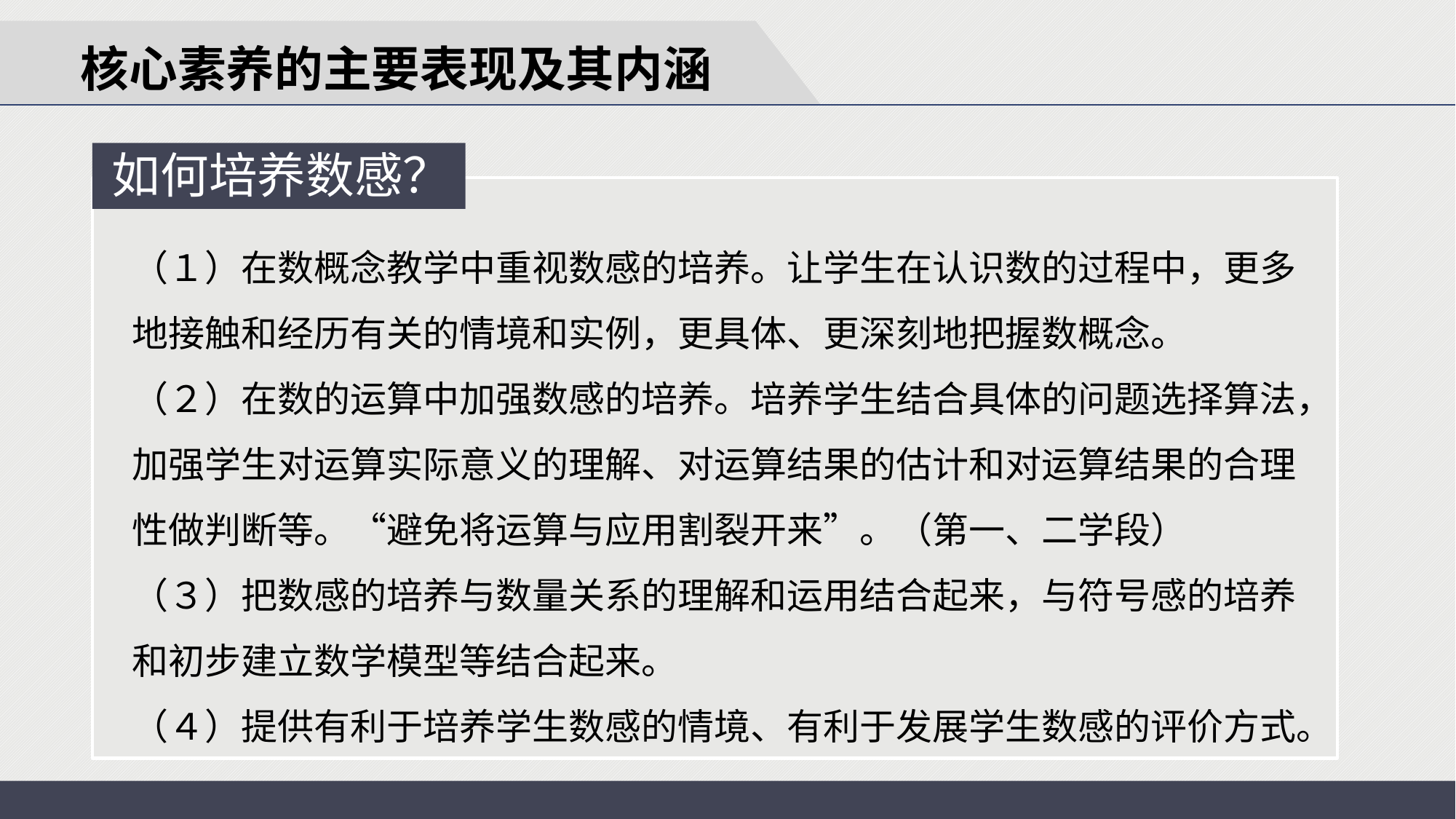

核心素养的主要表现及其内涵
如何培养数感？

（１）在数概念教学中重视数感的培养。让学生在认识数的过程中，更多地接触和经历有关的情境和实例，更具体、更深刻地把握数概念。
（２）在数的运算中加强数感的培养。培养学生结合具体的问题选择算法，加强学生对运算实际意义的理解、对运算结果的估计和对运算结果的合理性做判断等。“避免将运算与应用割裂开来”。（第一、二学段）
（３）把数感的培养与数量关系的理解和运用结合起来，与符号感的培养和初步建立数学模型等结合起来。
（４）提供有利于培养学生数感的情境、有利于发展学生数感的评价方式。